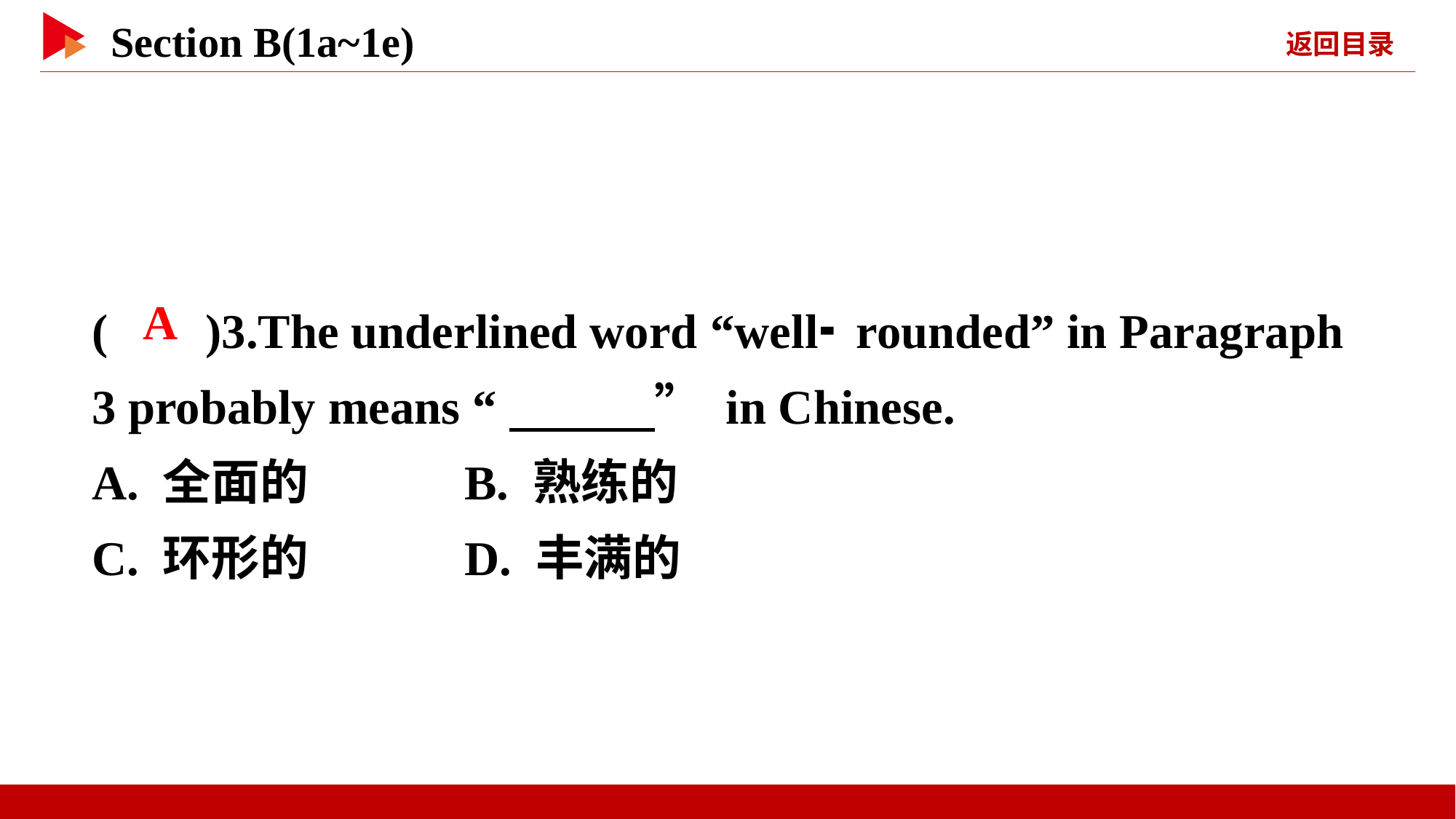

(        )3.The underlined word “well⁃rounded” in Paragraph 3 probably means “　　　” in Chinese.
A. 全面的             B. 熟练的
C. 环形的             D. 丰满的
   A